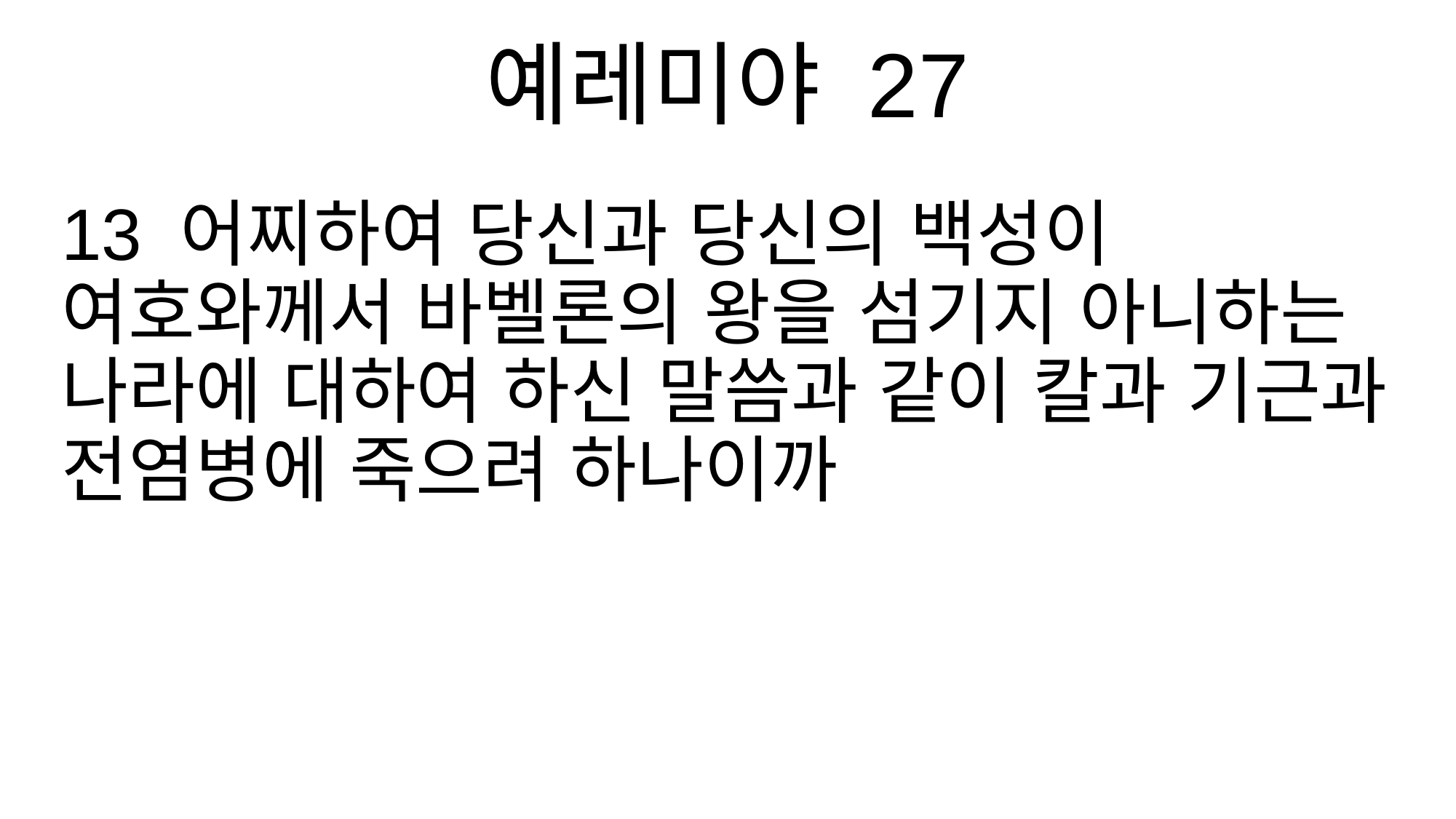

예레미야 27
13 어찌하여 당신과 당신의 백성이 여호와께서 바벨론의 왕을 섬기지 아니하는 나라에 대하여 하신 말씀과 같이 칼과 기근과 전염병에 죽으려 하나이까